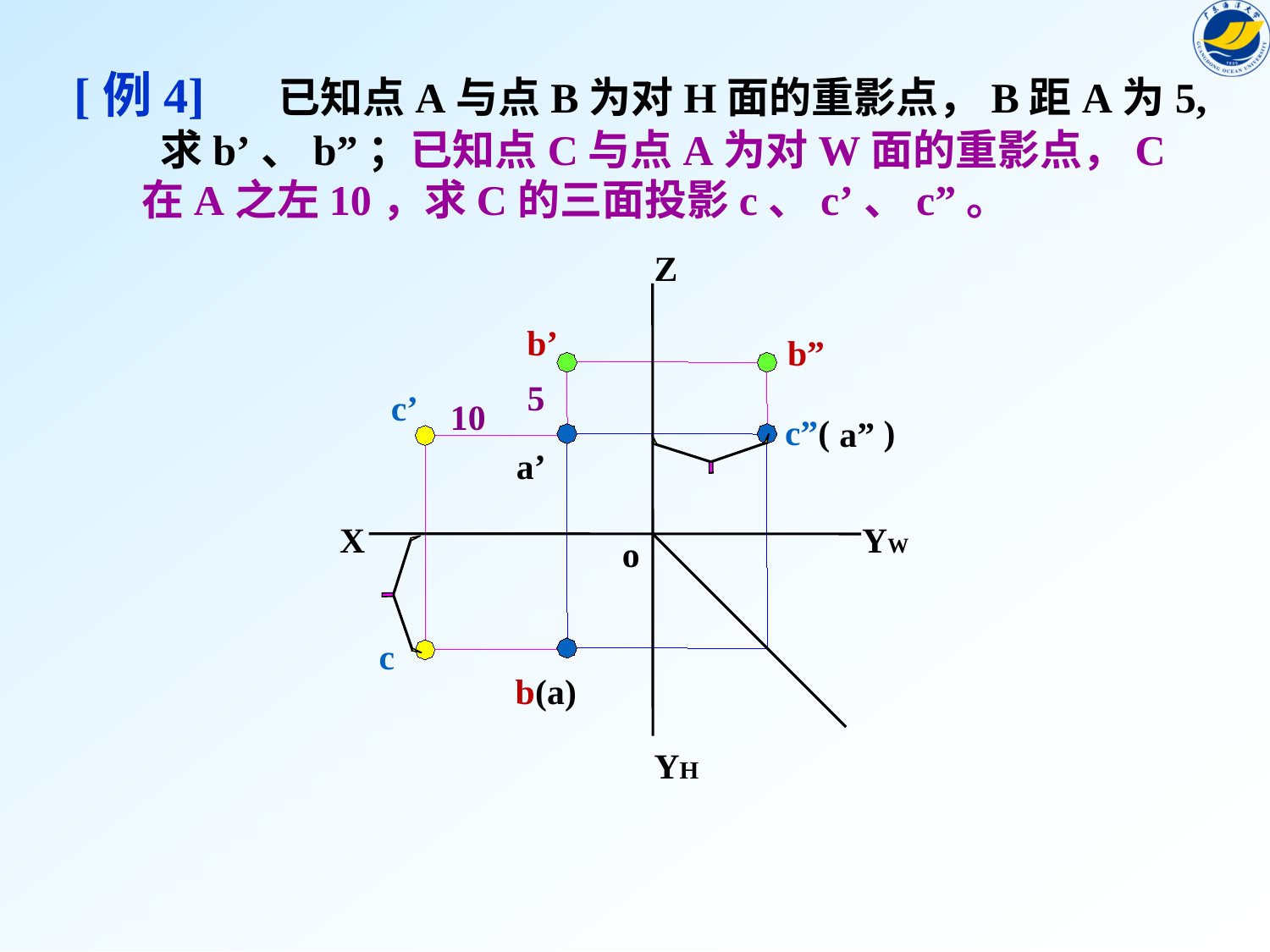

[例4]     已知点A与点B为对H面的重影点，B距A为5,
        求b’、b”；已知点C与点A为对W面的重影点，C
      在A之左10，求C的三面投影c、c’、c”。
Z

a’
YW
X
o

b(a)
YH
a”

b’

b”

 5
c’
 10
c”(      )

c